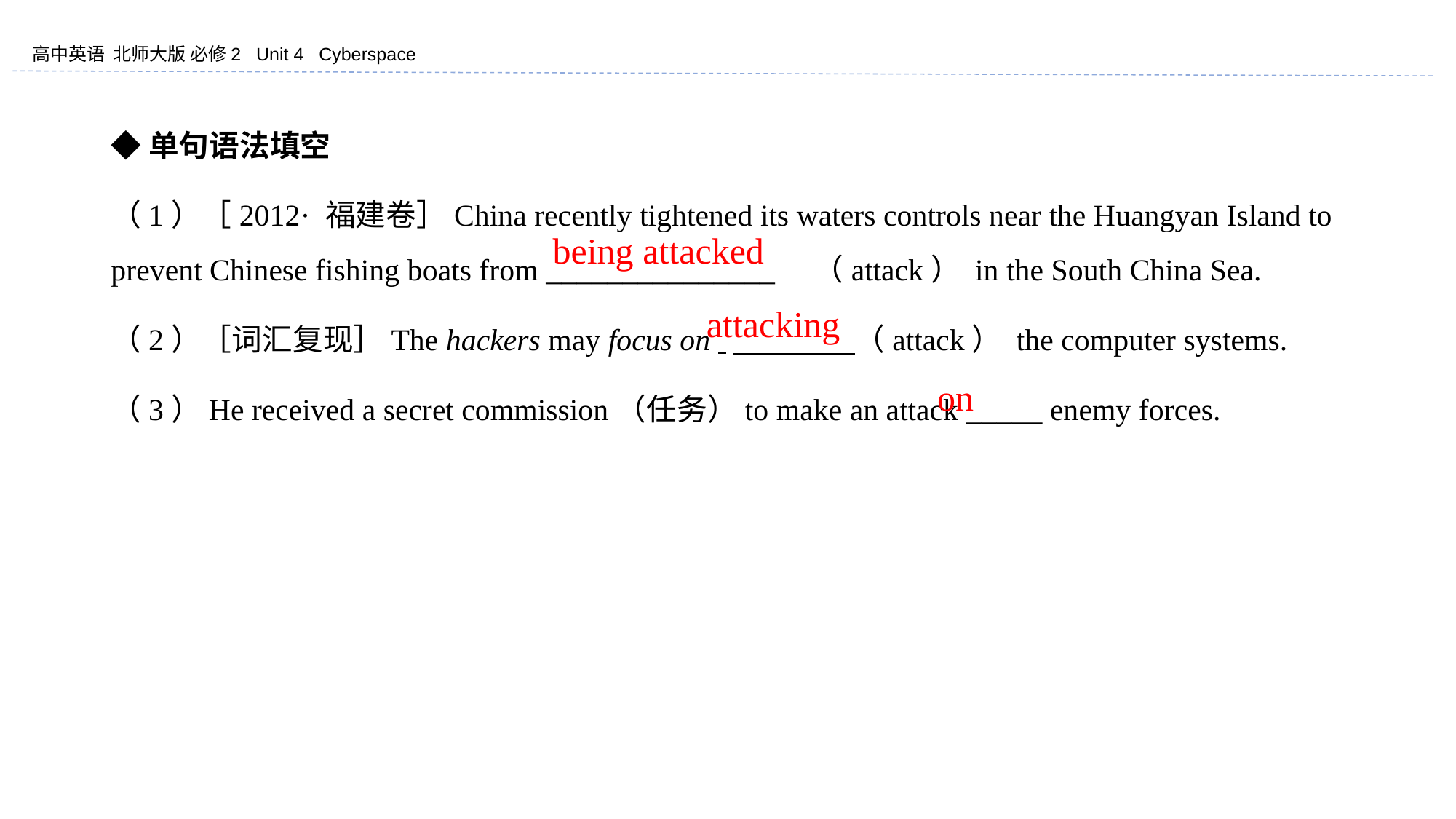

◆单句语法填空
（1）［2012· 福建卷］China recently tightened its waters controls near the Huangyan Island to prevent Chinese fishing boats from _______________    （attack） in the South China Sea.
（2）［词汇复现］The hackers may focus on  　　　　（attack） the computer systems.
（3）He received a secret commission（任务）to make an attack _____ enemy forces.

being attacked

　attacking

on